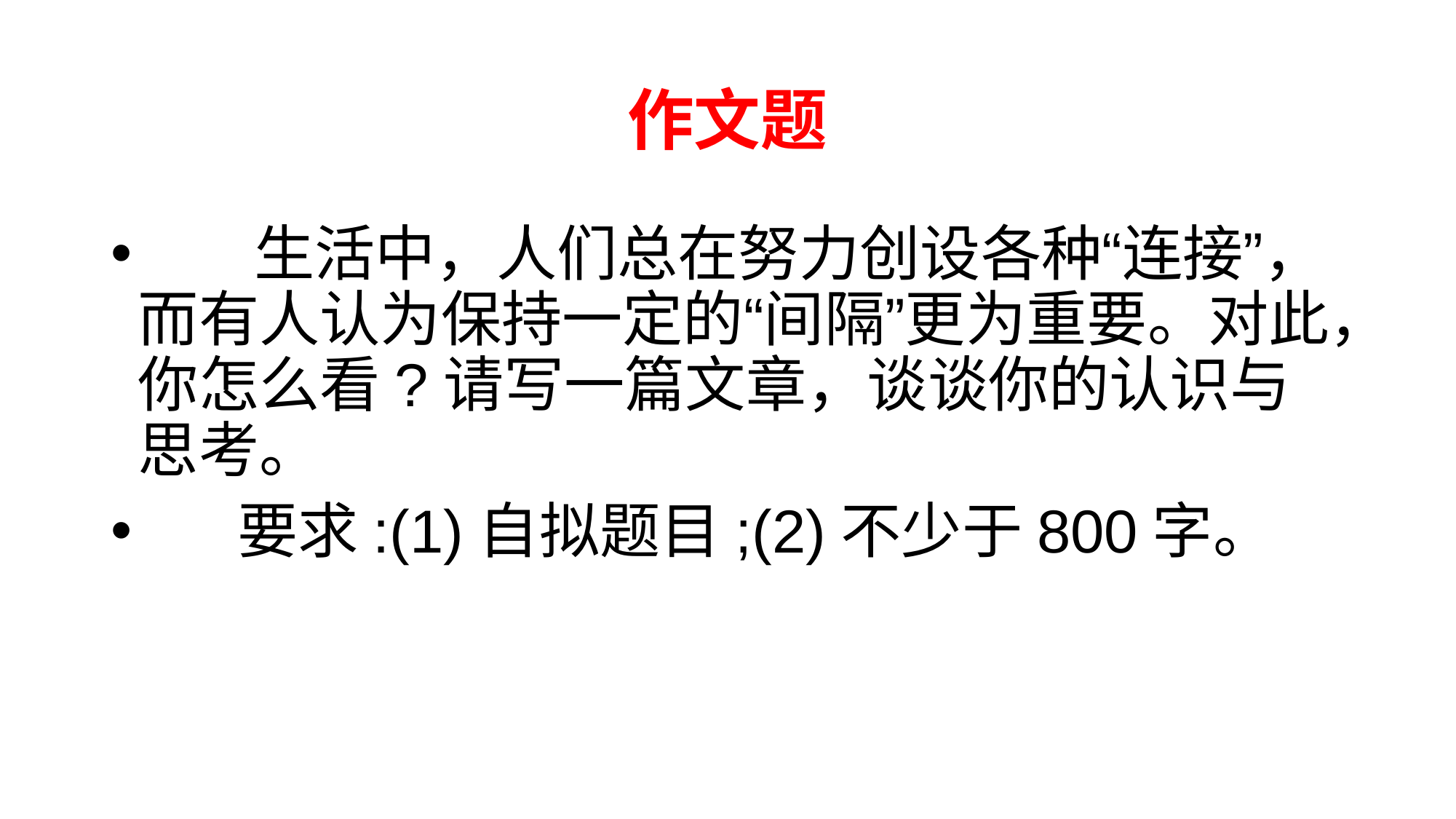

# 作文题
      生活中，人们总在努力创设各种“连接”，而有人认为保持一定的“间隔”更为重要。对此，你怎么看?请写一篇文章，谈谈你的认识与思考。
     要求:(1)自拟题目;(2)不少于800字。